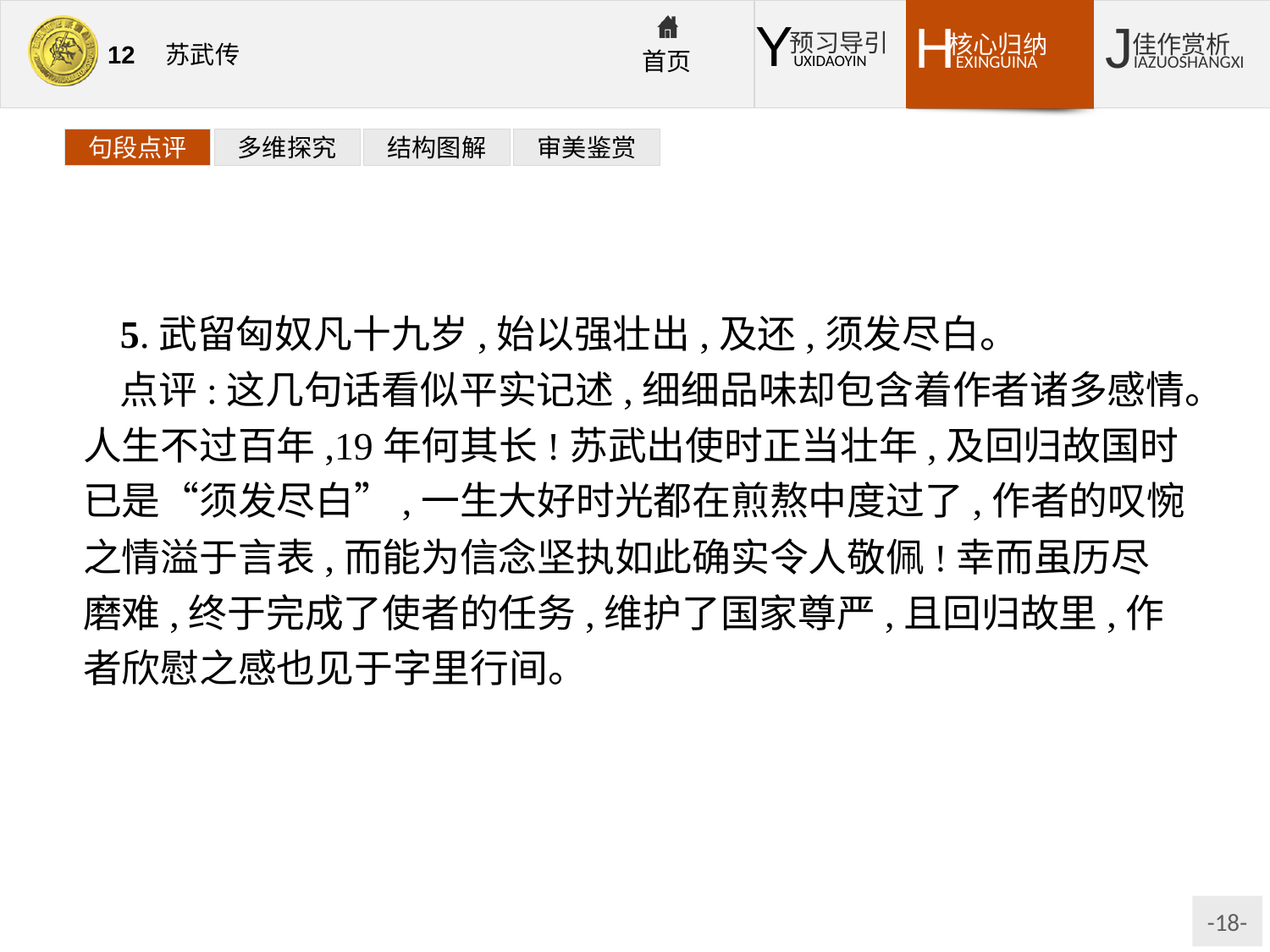

句段点评
多维探究
结构图解
审美鉴赏
5.武留匈奴凡十九岁,始以强壮出,及还,须发尽白。
点评:这几句话看似平实记述,细细品味却包含着作者诸多感情。人生不过百年,19年何其长!苏武出使时正当壮年,及回归故国时已是“须发尽白”,一生大好时光都在煎熬中度过了,作者的叹惋之情溢于言表,而能为信念坚执如此确实令人敬佩!幸而虽历尽磨难,终于完成了使者的任务,维护了国家尊严,且回归故里,作者欣慰之感也见于字里行间。